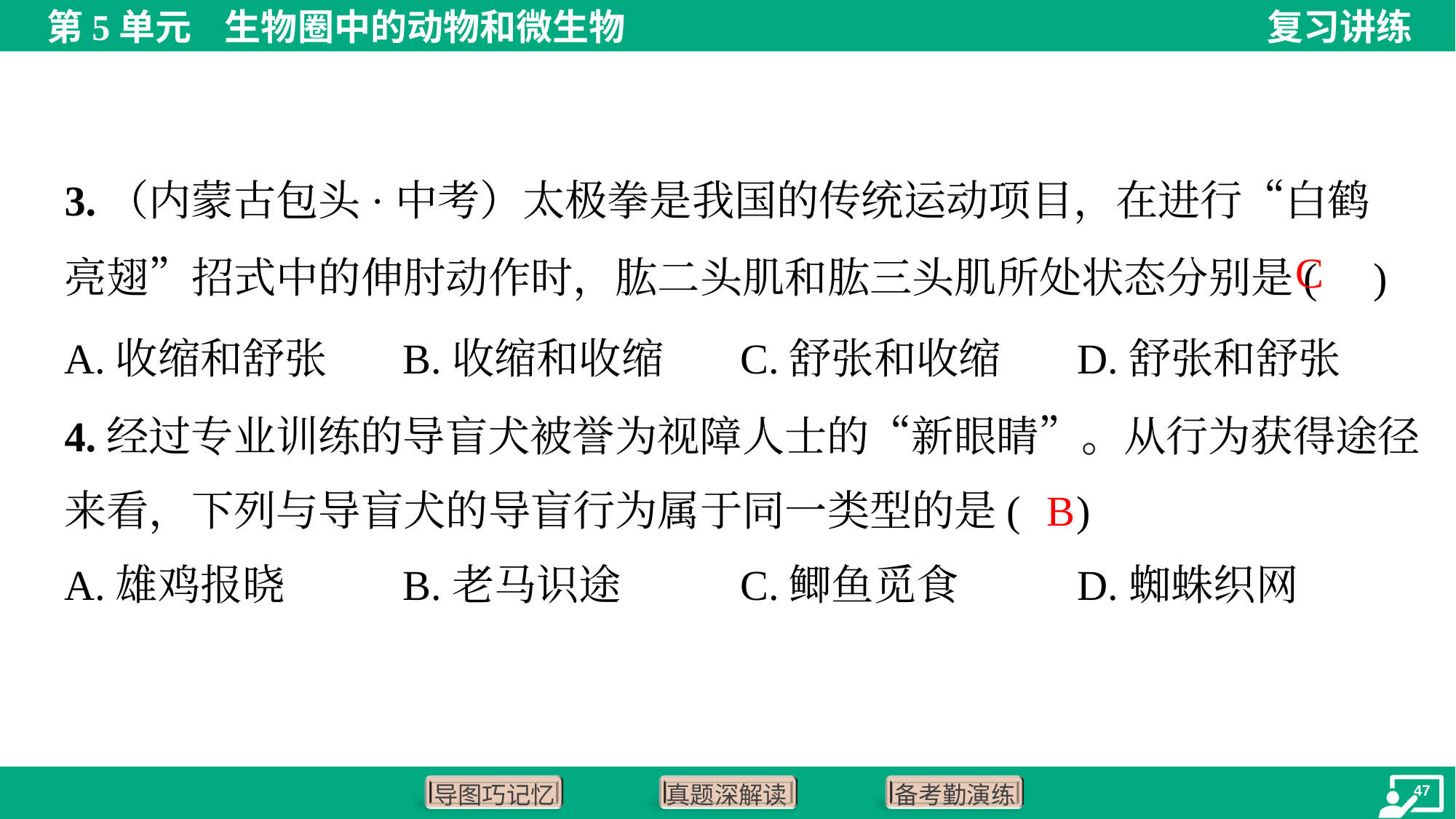

3.（内蒙古包头·中考）太极拳是我国的传统运动项目，在进行“白鹤亮翅”招式中的伸肘动作时，肱二头肌和肱三头肌所处状态分别是(     )
C
A.收缩和舒张	B.收缩和收缩	C.舒张和收缩	D.舒张和舒张
4.经过专业训练的导盲犬被誉为视障人士的“新眼睛”。从行为获得途径
来看，下列与导盲犬的导盲行为属于同一类型的是(     )
B
A.雄鸡报晓	B.老马识途	C.鲫鱼觅食	D.蜘蛛织网